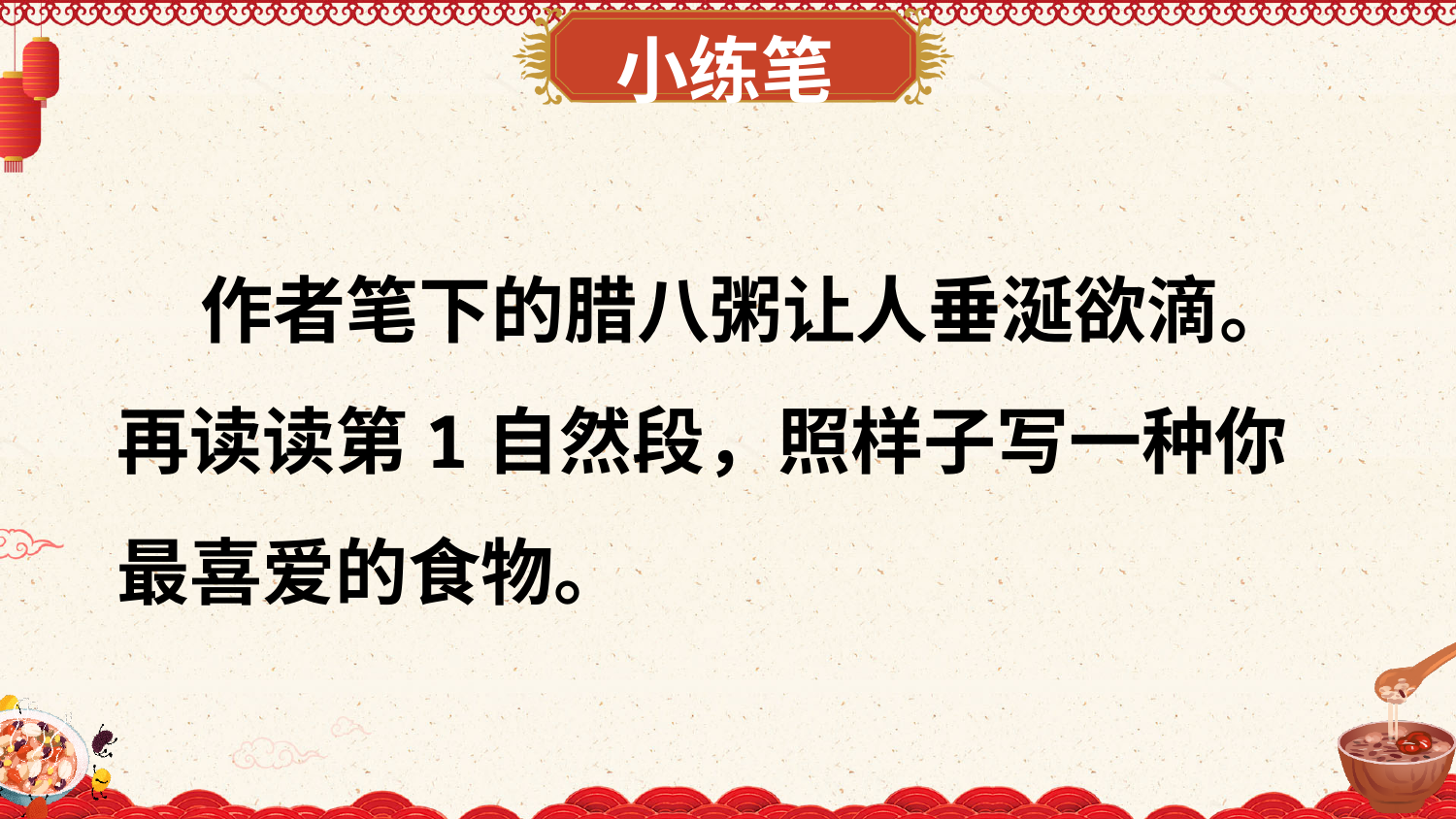

小练笔
    作者笔下的腊八粥让人垂涎欲滴。再读读第1自然段，照样子写一种你最喜爱的食物。